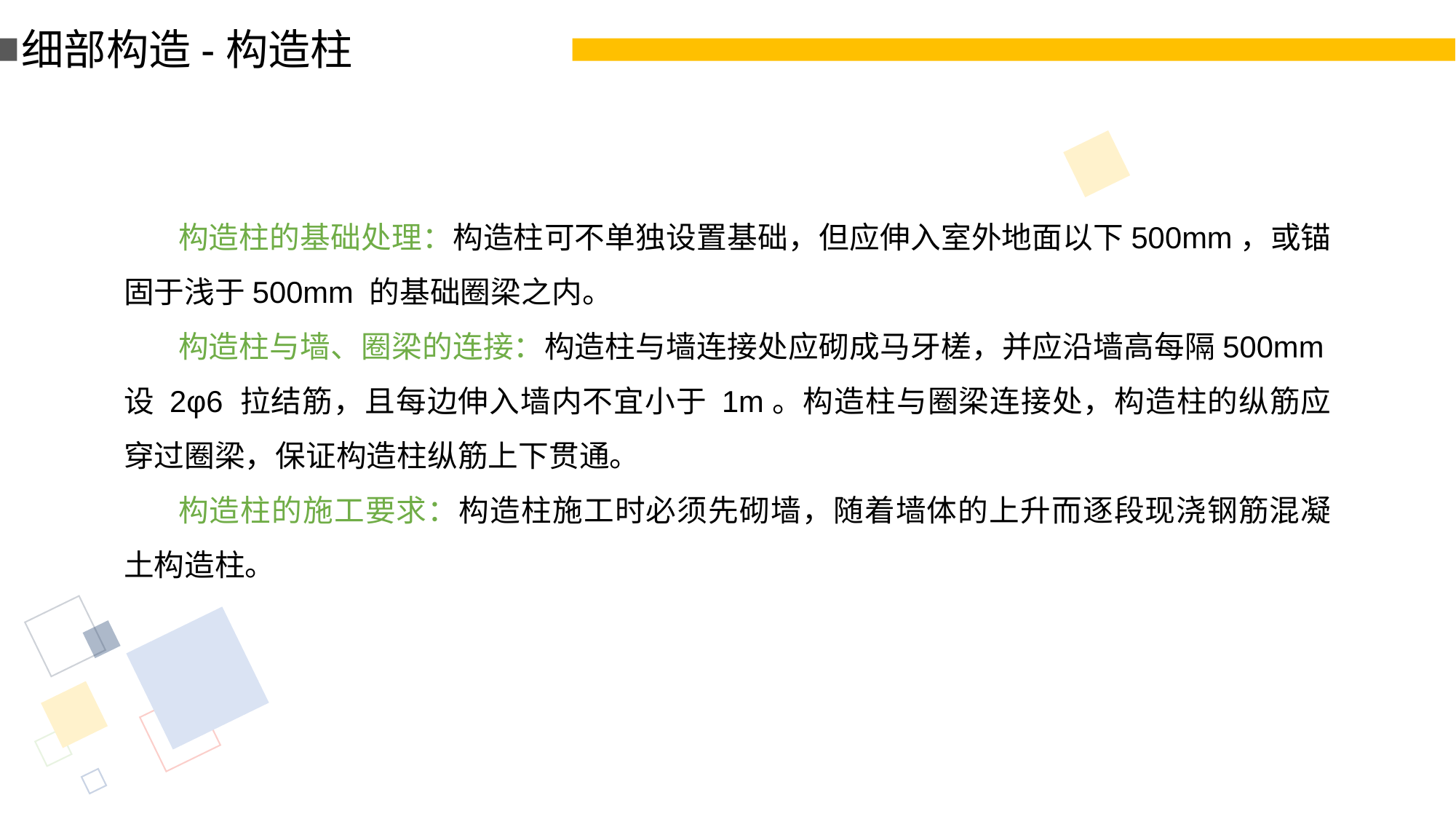

细部构造-构造柱

构造柱的基础处理：构造柱可不单独设置基础，但应伸入室外地面以下500mm，或锚固于浅于500mm 的基础圈梁之内。
构造柱与墙、圈梁的连接：构造柱与墙连接处应砌成马牙槎，并应沿墙高每隔500mm设 2φ6 拉结筋，且每边伸入墙内不宜小于 1m。构造柱与圈梁连接处，构造柱的纵筋应穿过圈梁，保证构造柱纵筋上下贯通。
构造柱的施工要求：构造柱施工时必须先砌墙，随着墙体的上升而逐段现浇钢筋混凝土构造柱。